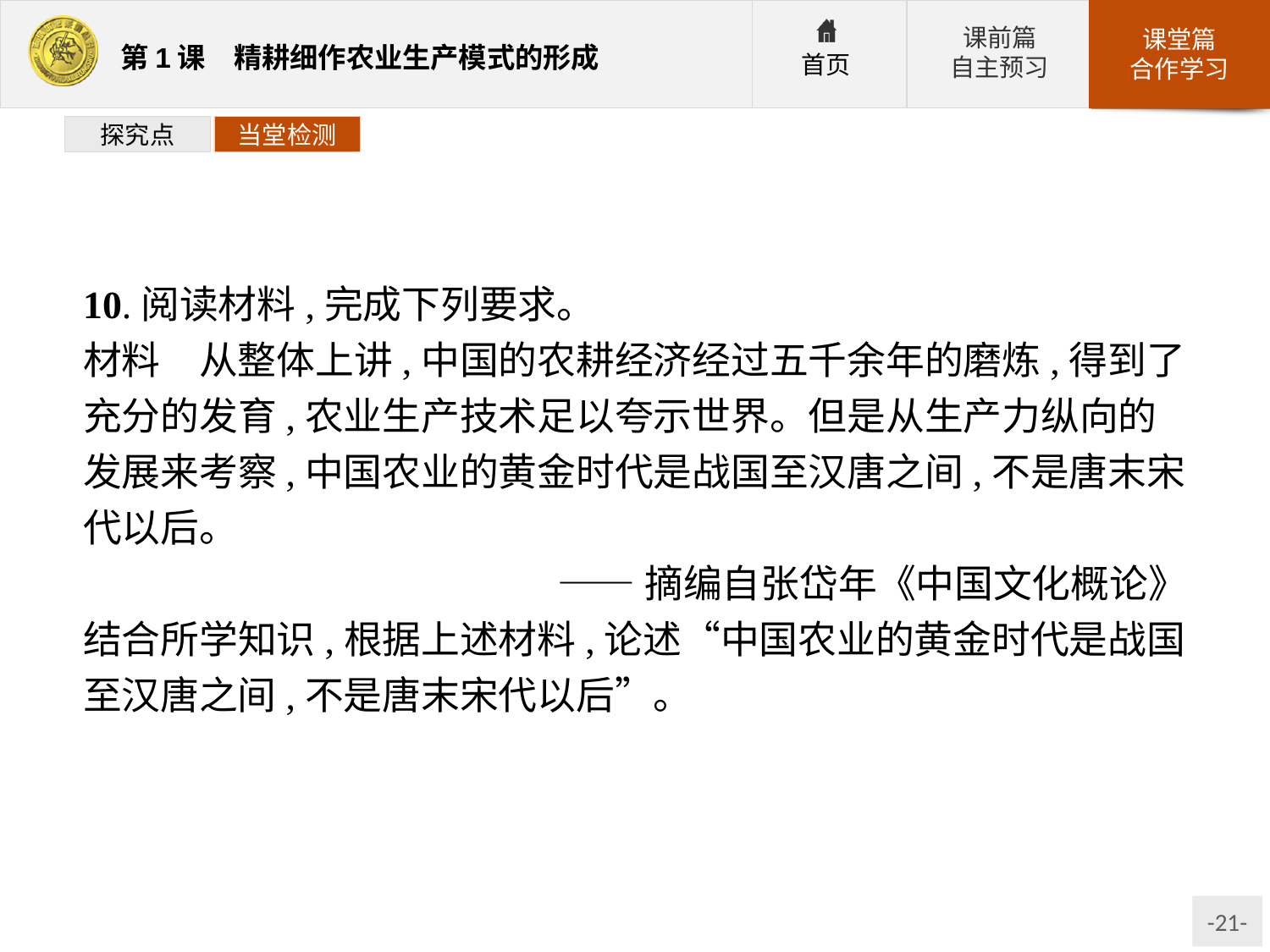

探究点
当堂检测
10.阅读材料,完成下列要求。
材料　从整体上讲,中国的农耕经济经过五千余年的磨炼,得到了充分的发育,农业生产技术足以夸示世界。但是从生产力纵向的发展来考察,中国农业的黄金时代是战国至汉唐之间,不是唐末宋代以后。
——摘编自张岱年《中国文化概论》
结合所学知识,根据上述材料,论述“中国农业的黄金时代是战国至汉唐之间,不是唐末宋代以后”。